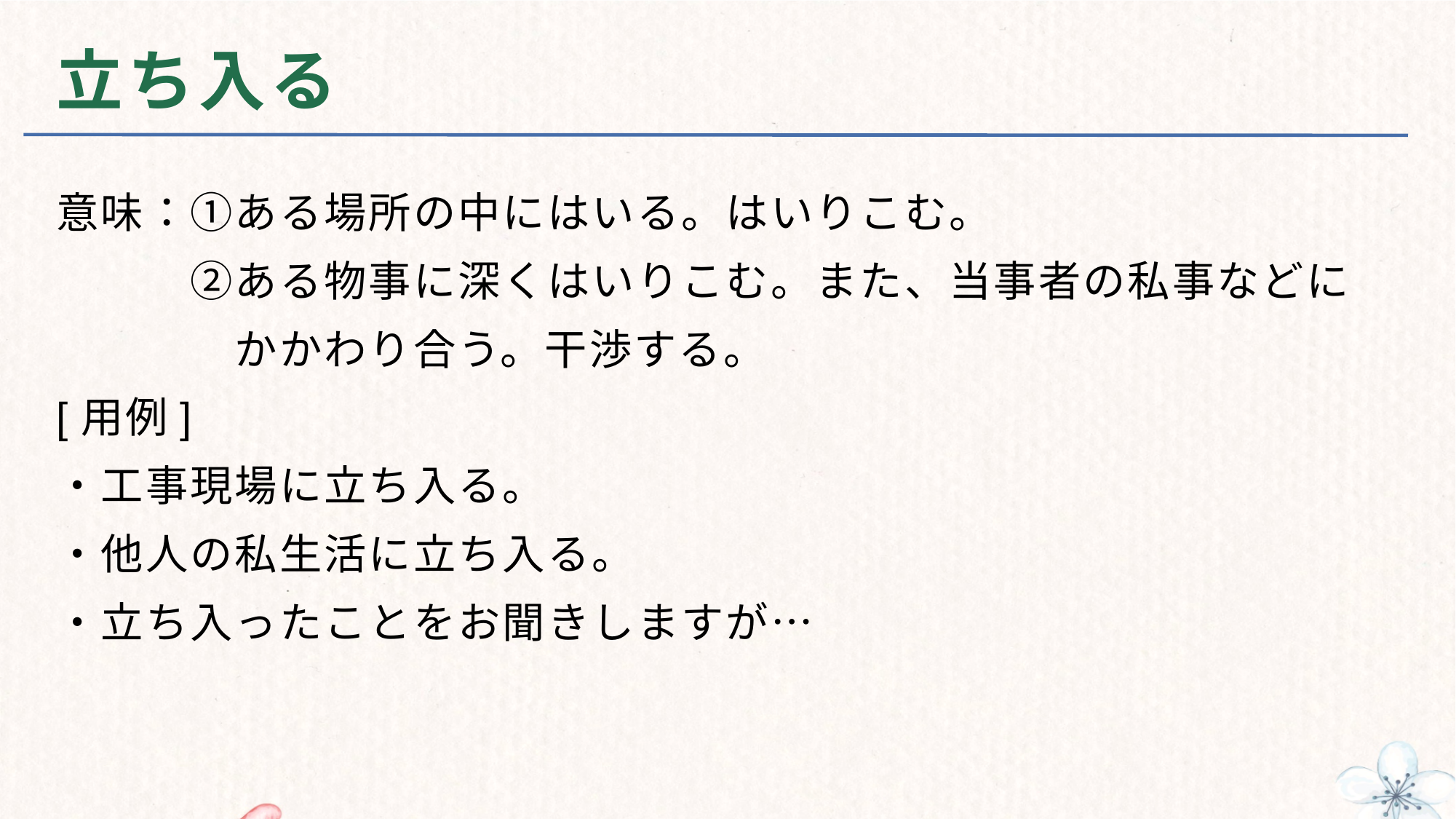

# 立ち入る
意味：①ある場所の中にはいる。はいりこむ。
　　　②ある物事に深くはいりこむ。また、当事者の私事などに
　　　　かかわり合う。干渉する。
[用例]
・工事現場に立ち入る。
・他人の私生活に立ち入る。
・立ち入ったことをお聞きしますが…